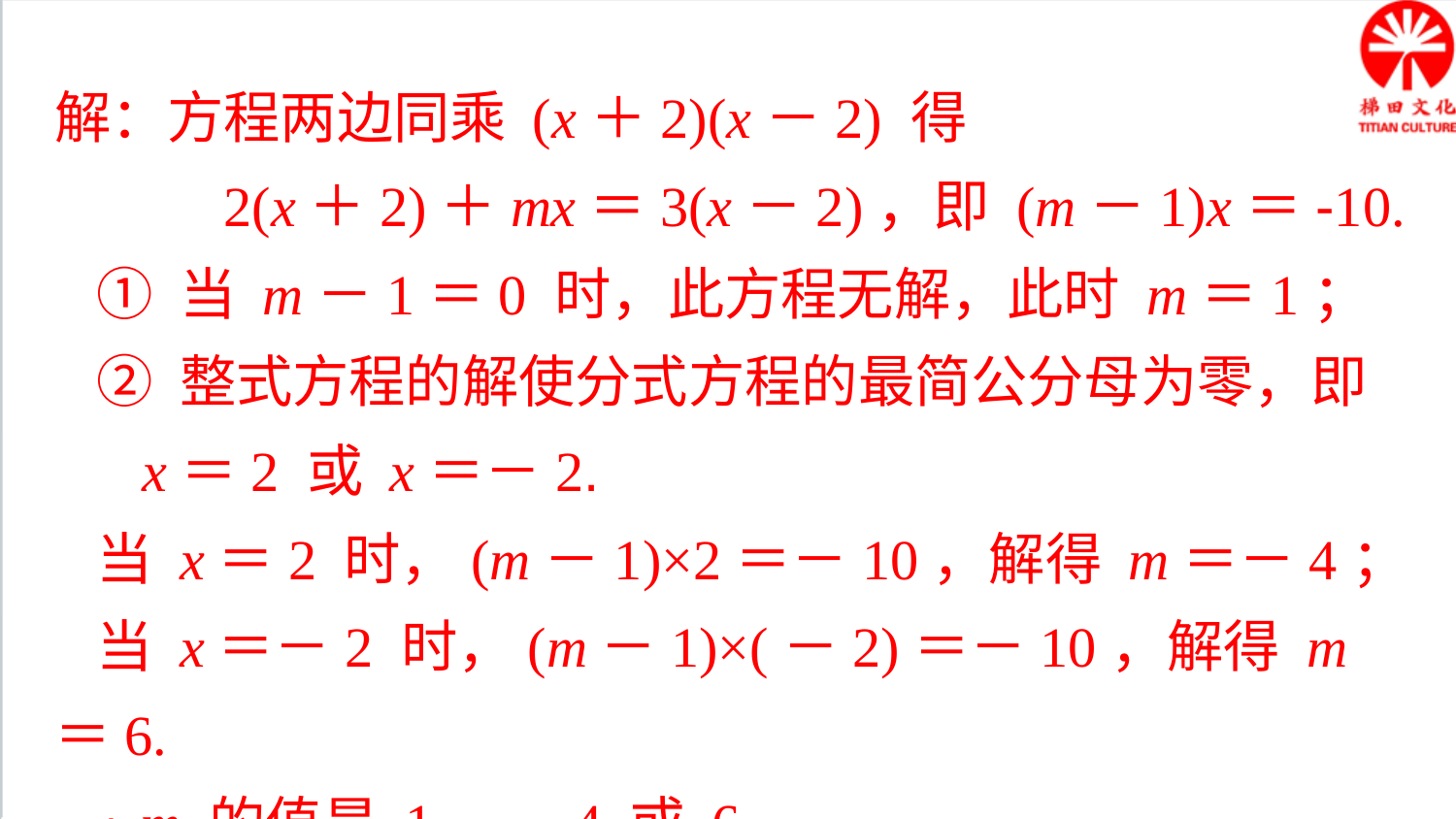

解：方程两边同乘 (x＋2)(x－2) 得
         2(x＋2)＋mx＝3(x－2)，即 (m－1)x＝-10.
① 当 m－1＝0 时，此方程无解，此时 m＝1；
② 整式方程的解使分式方程的最简公分母为零，即
   x＝2 或 x＝－2.
当 x＝2 时，(m－1)×2＝－10，解得 m＝－4；
当 x＝－2 时，(m－1)×(－2)＝－10，解得 m＝6.
∴ m 的值是 1，－4 或 6.